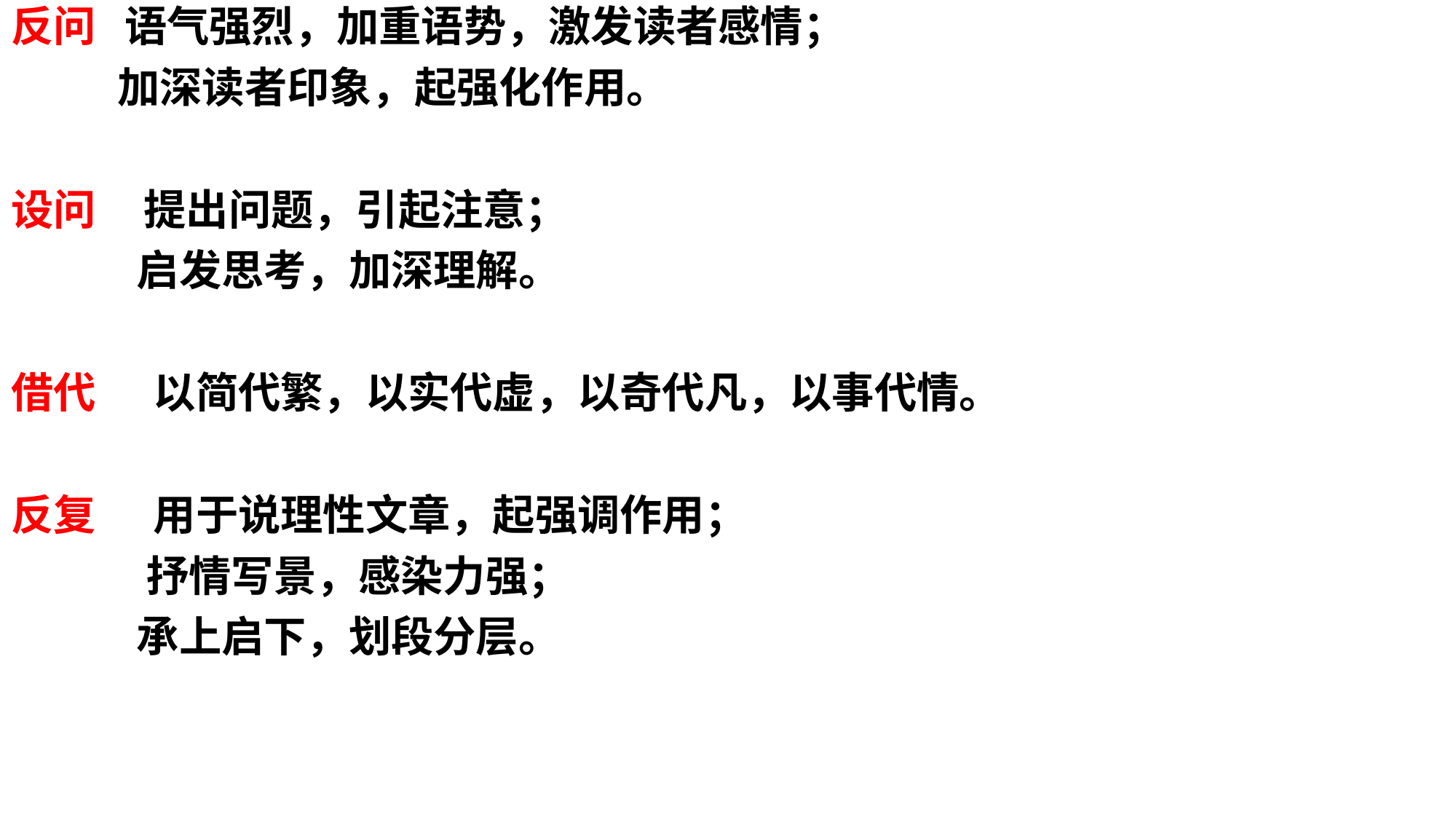

反问   语气强烈，加重语势，激发读者感情；
          加深读者印象，起强化作用。

设问     提出问题，引起注意；
            启发思考，加深理解。

借代      以简代繁，以实代虚，以奇代凡，以事代情。

反复      用于说理性文章，起强调作用；
             抒情写景，感染力强；
            承上启下，划段分层。